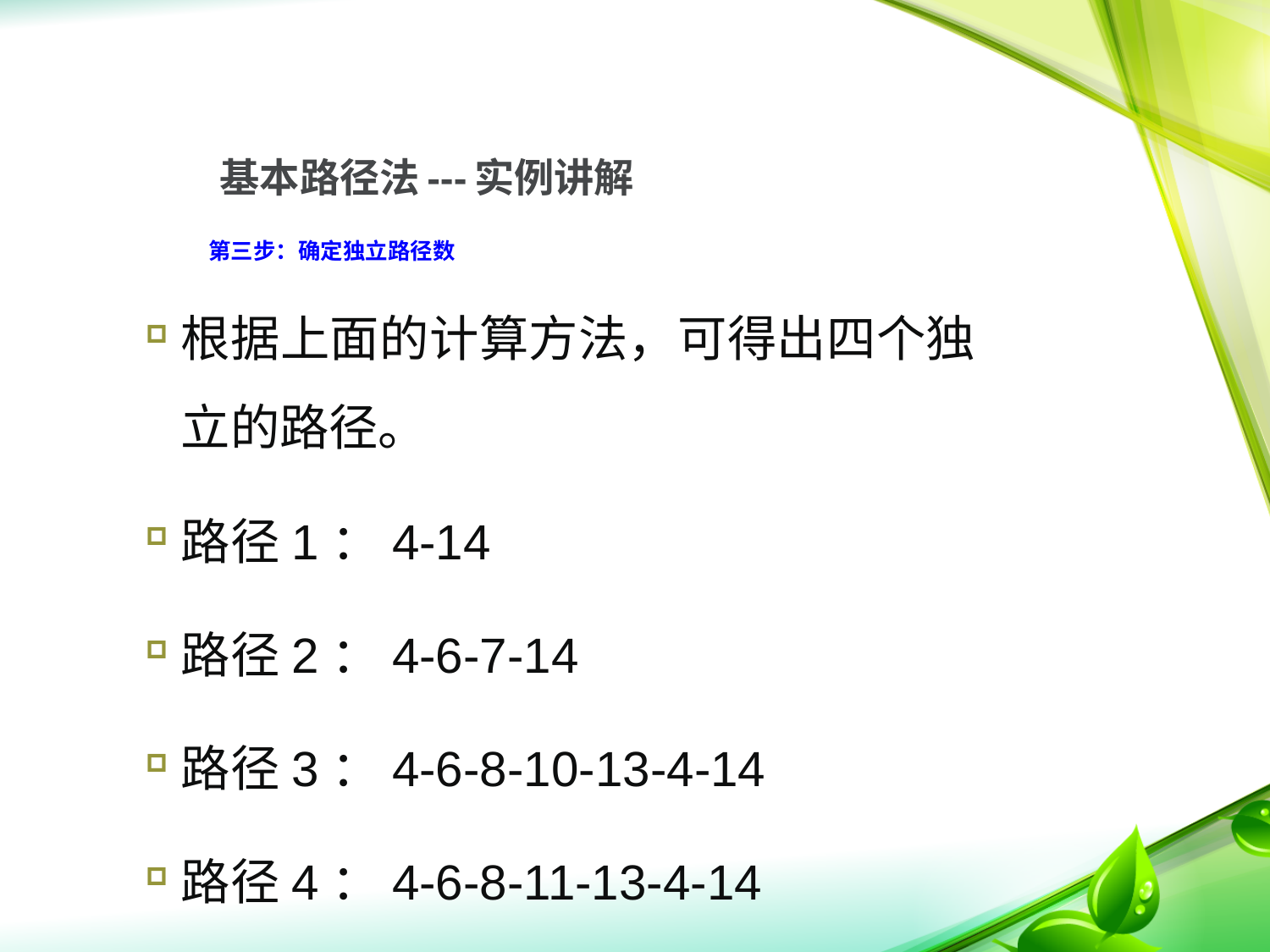

基本路径法---实例讲解
# 第三步：确定独立路径数
根据上面的计算方法，可得出四个独立的路径。
路径1：4-14
路径2：4-6-7-14
路径3：4-6-8-10-13-4-14
路径4：4-6-8-11-13-4-14